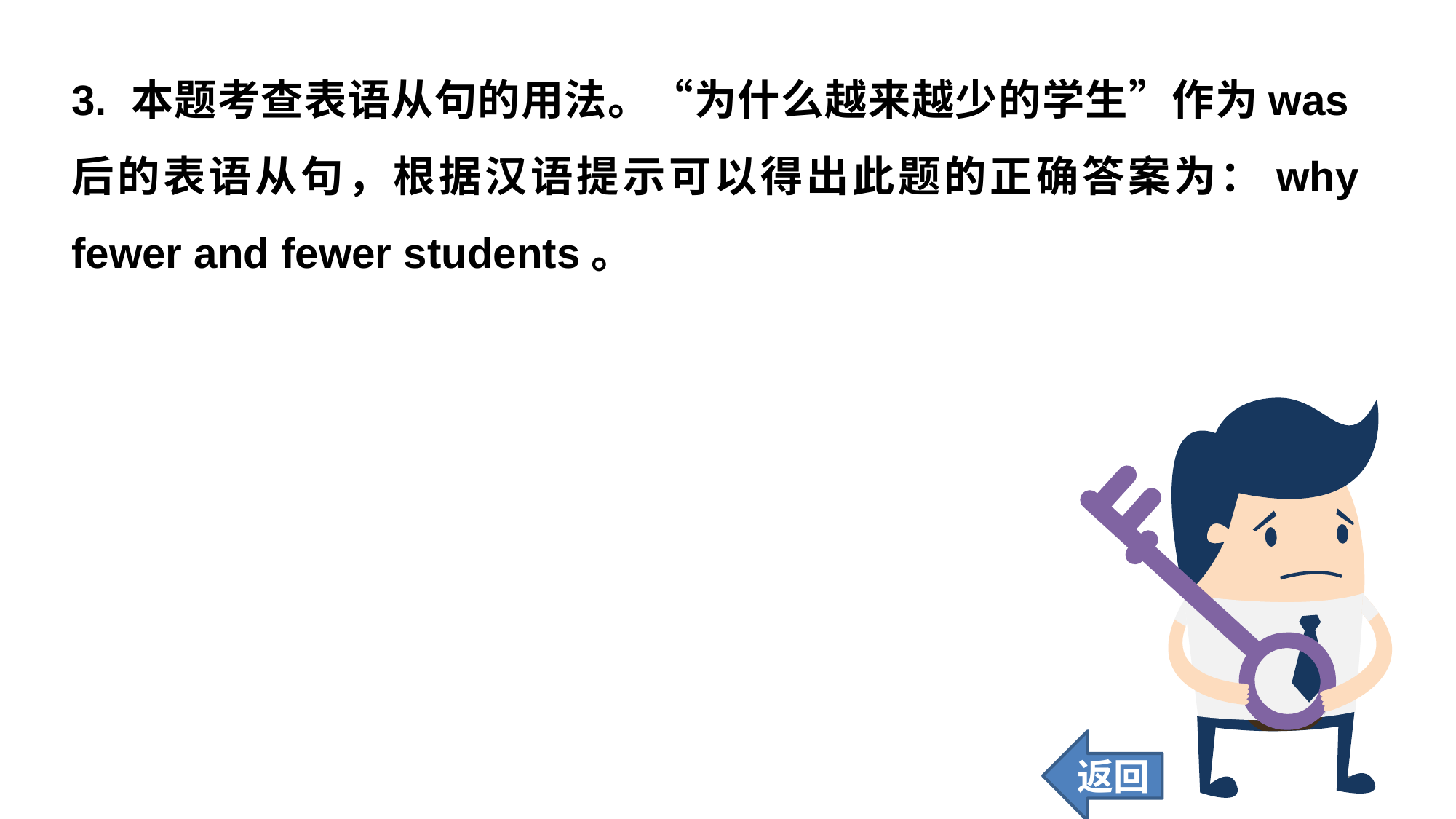

3. 本题考查表语从句的用法。“为什么越来越少的学生”作为was后的表语从句，根据汉语提示可以得出此题的正确答案为：why fewer and fewer students。

返回
133